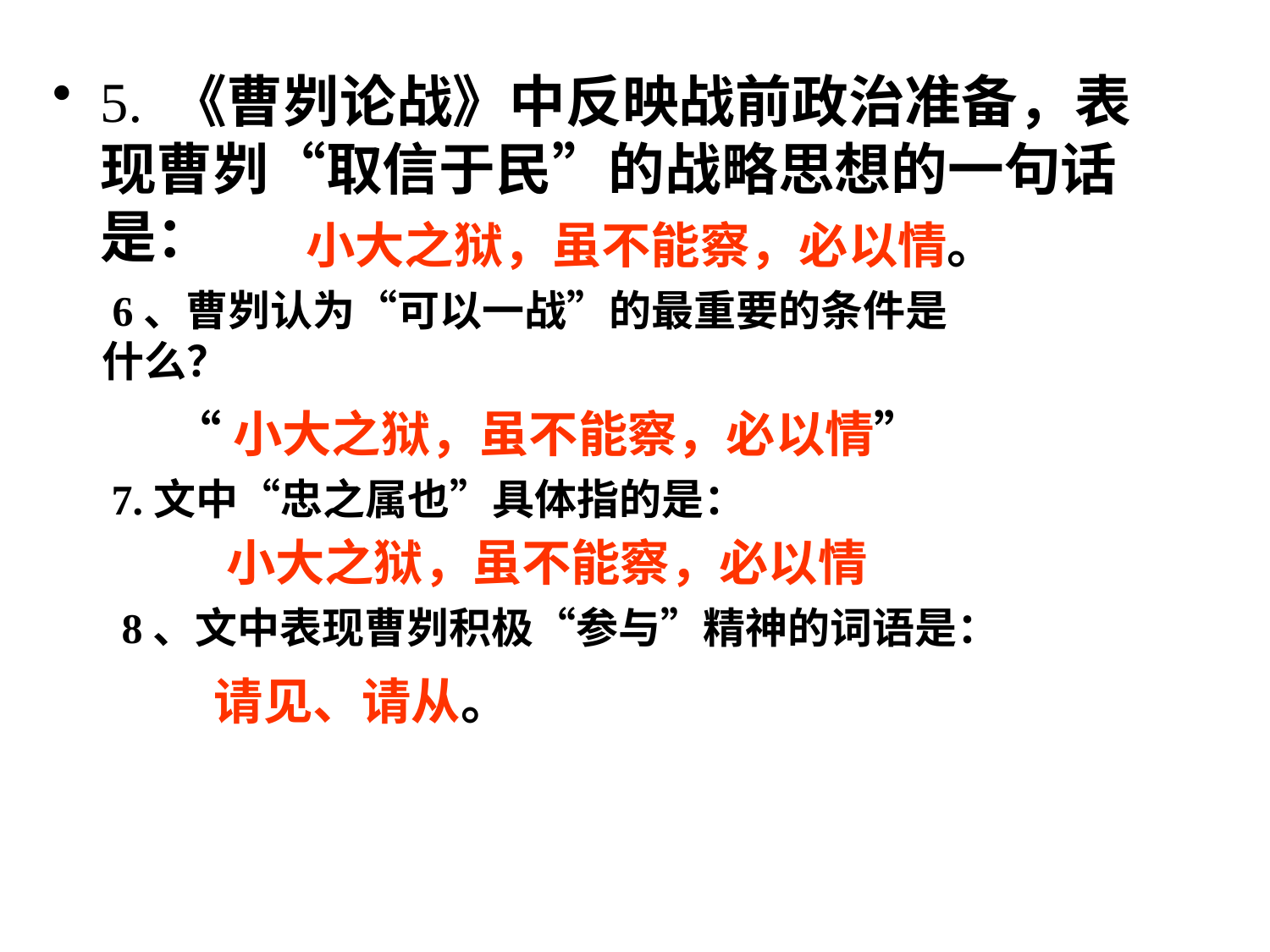

5. 《曹刿论战》中反映战前政治准备，表现曹刿“取信于民”的战略思想的一句话是：
小大之狱，虽不能察，必以情。
 6、曹刿认为“可以一战”的最重要的条件是什么？
“小大之狱，虽不能察，必以情”
7.文中“忠之属也”具体指的是：
小大之狱，虽不能察，必以情
8、文中表现曹刿积极“参与”精神的词语是：
请见、请从。